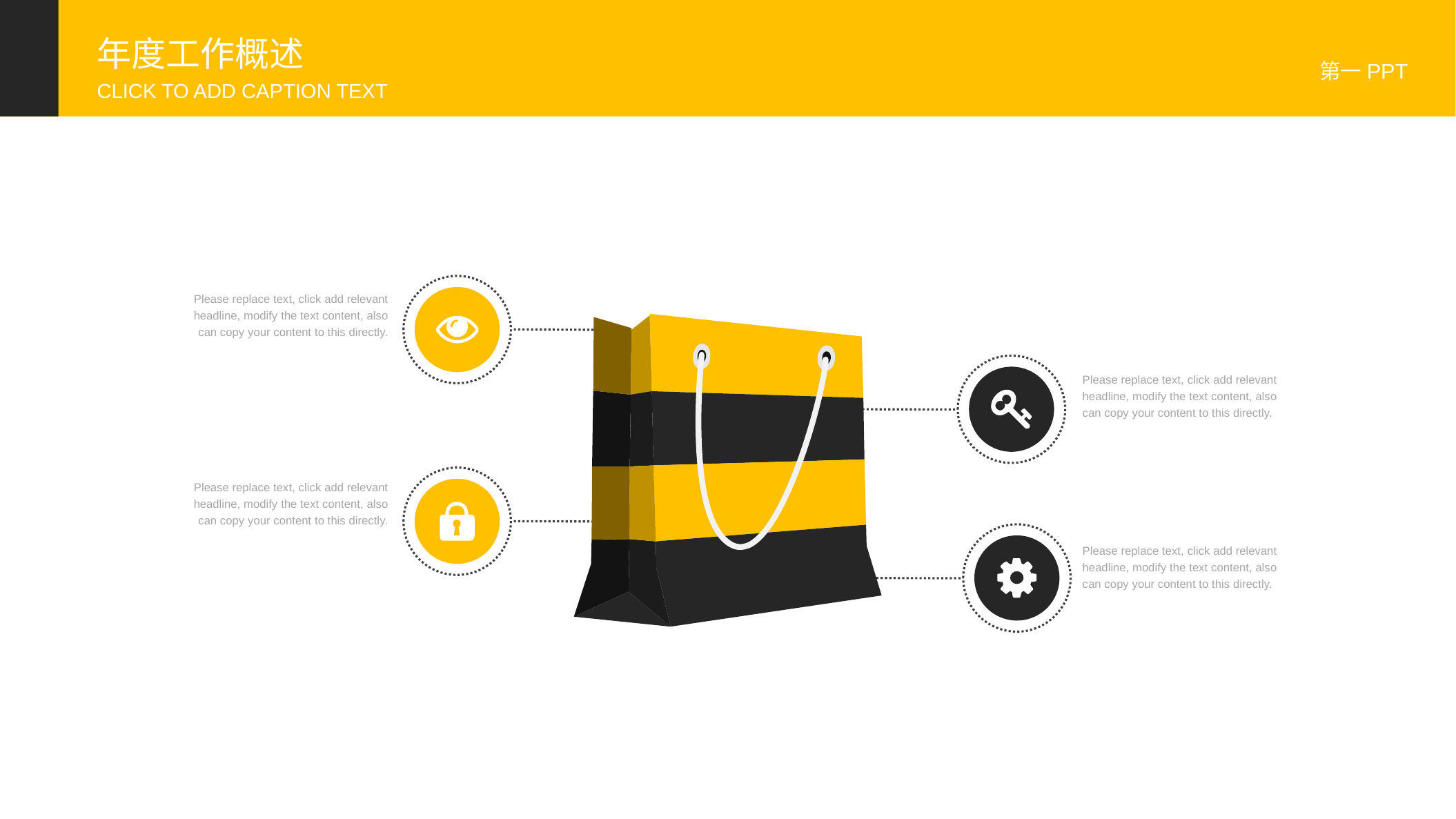

年度工作概述
第一PPT
CLICK TO ADD CAPTION TEXT

Please replace text, click add relevant headline, modify the text content, also can copy your content to this directly.

Please replace text, click add relevant headline, modify the text content, also can copy your content to this directly.

Please replace text, click add relevant headline, modify the text content, also can copy your content to this directly.

Please replace text, click add relevant headline, modify the text content, also can copy your content to this directly.